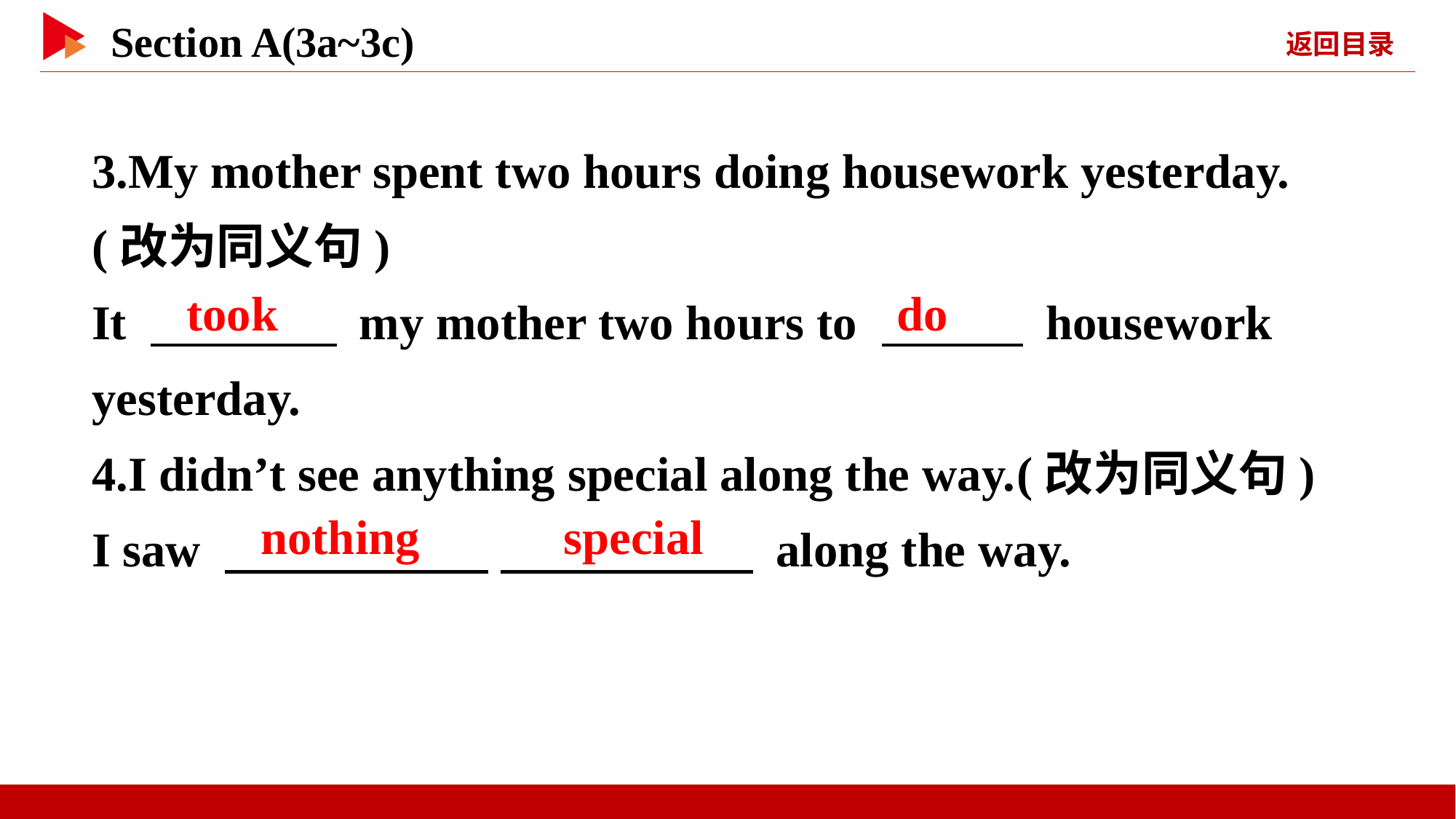

3.My mother spent two hours doing housework yesterday.(改为同义句)
It 　        　 my mother two hours to 　    　 housework yesterday.
4.I didn’t see anything special along the way.(改为同义句)
I saw 　               　 　              　 along the way.
took
do
nothing 　 　special